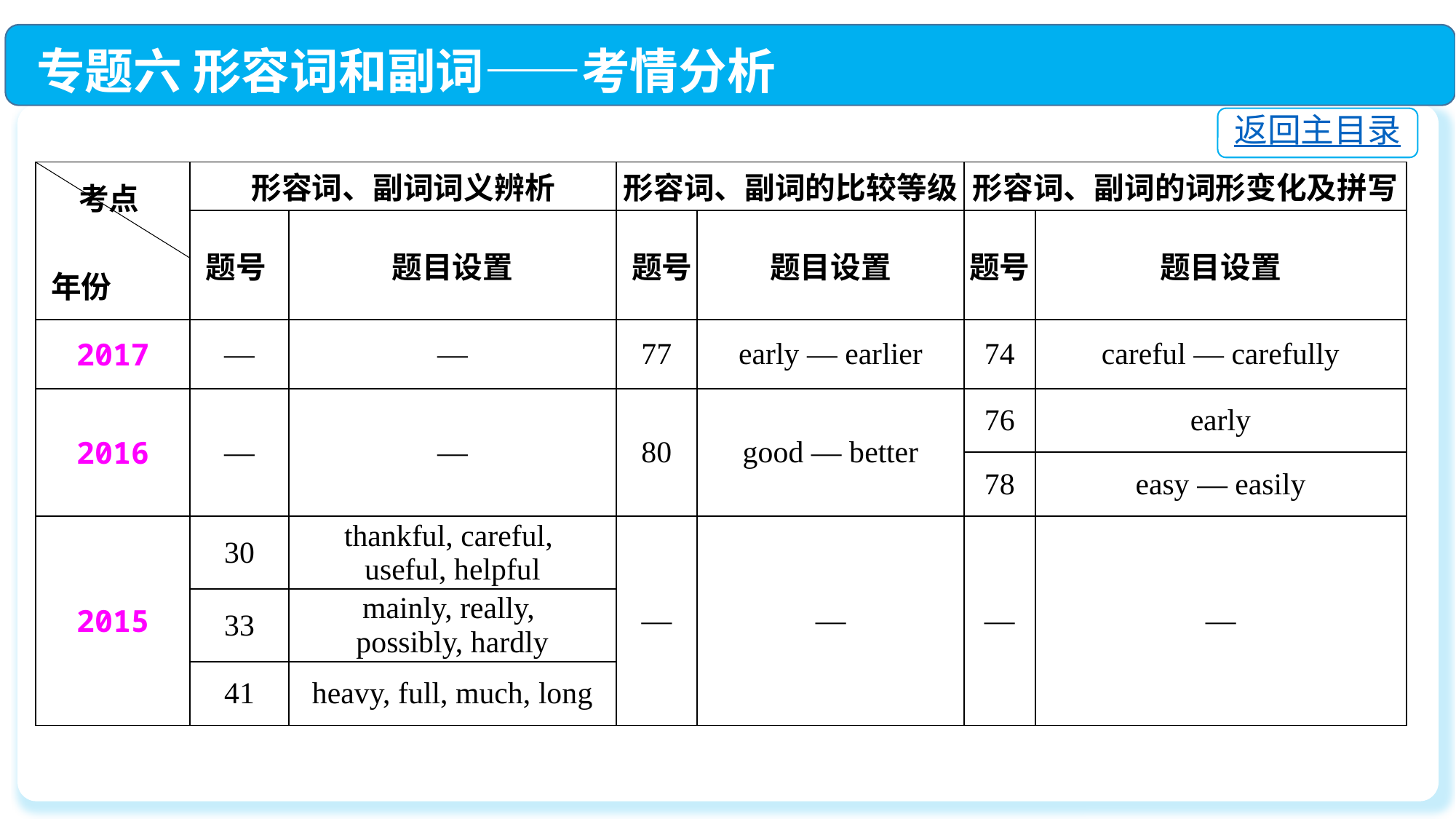

专题六 形容词和副词——考情分析

返回主目录
| 考点 年份 | 形容词、副词词义辨析 |  | 形容词、副词的比较等级 |  | 形容词、副词的词形变化及拼写 |  |
| --- | --- | --- | --- | --- | --- | --- |
|  | 题号 | 题目设置 | 题号 | 题目设置 | 题号 | 题目设置 |
| 2017 | — | — | 77 | early — earlier | 74 | careful — carefully |
| 2016 | — | — | 80 | good — better | 76 | early |
|  |  |  |  |  | 78 | easy — easily |
| 2015 | 30 | thankful, careful, useful, helpful | — | — | — | — |
|  | 33 | mainly, really, possibly, hardly |  |  |  |  |
|  | 41 | heavy, full, much, long |  |  |  |  |